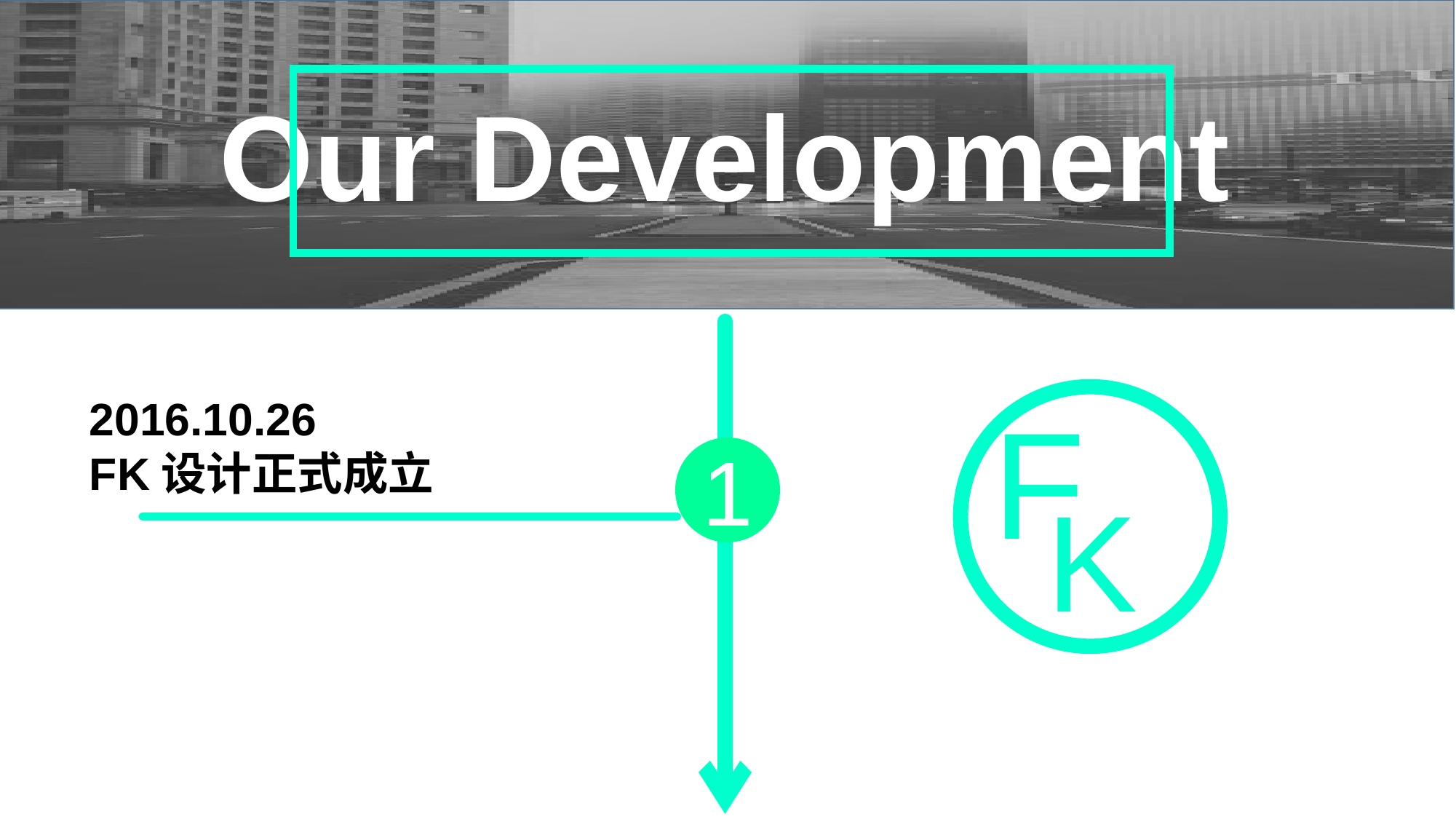

Our Development
1
F

K
2016.10.26
FK设计正式成立